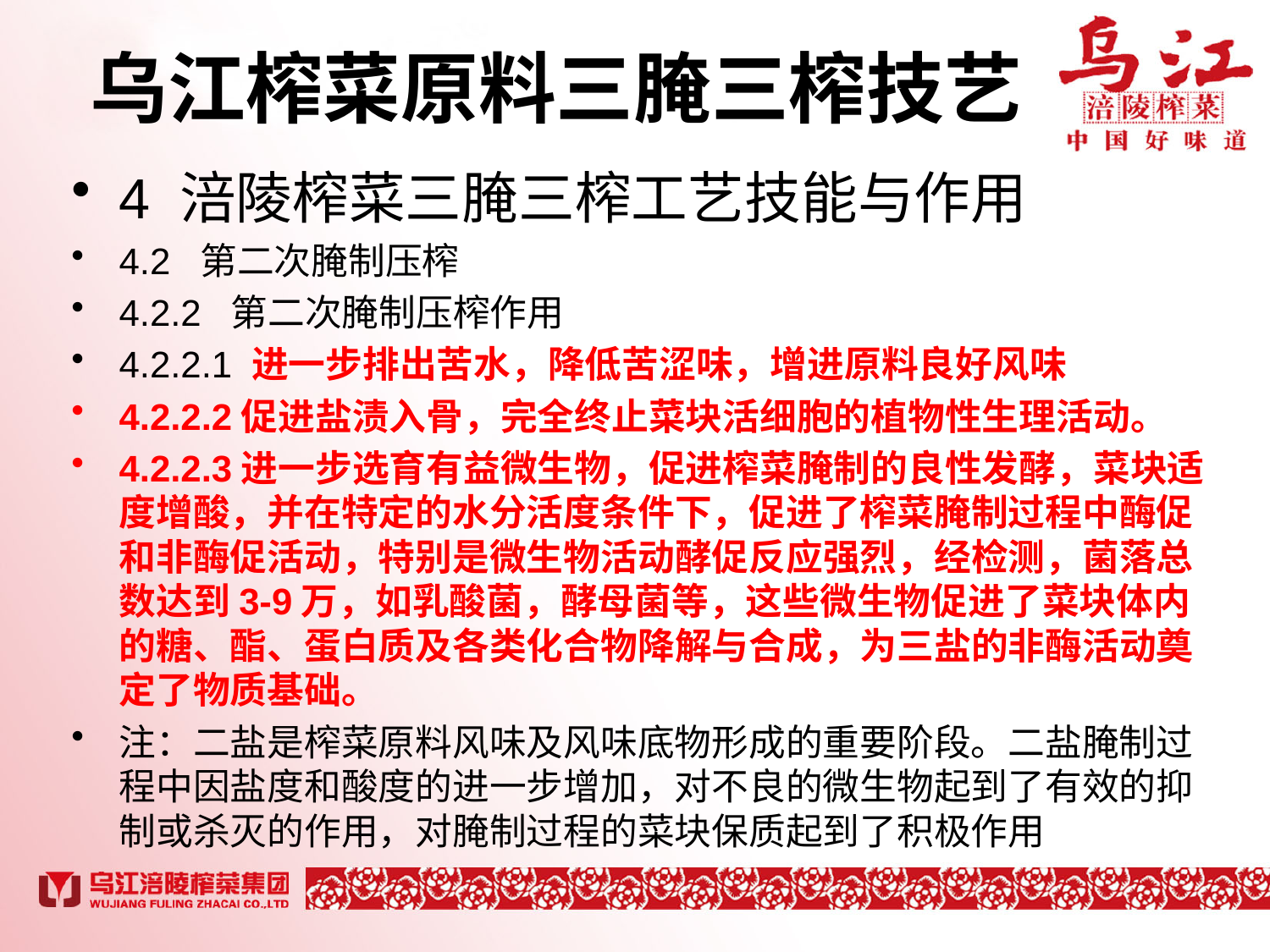

# 乌江榨菜原料三腌三榨技艺
4 涪陵榨菜三腌三榨工艺技能与作用
4.2  第二次腌制压榨
4.2.2  第二次腌制压榨作用
4.2.2.1 进一步排出苦水，降低苦涩味，增进原料良好风味
4.2.2.2促进盐渍入骨，完全终止菜块活细胞的植物性生理活动。
4.2.2.3进一步选育有益微生物，促进榨菜腌制的良性发酵，菜块适度增酸，并在特定的水分活度条件下，促进了榨菜腌制过程中酶促和非酶促活动，特别是微生物活动酵促反应强烈，经检测，菌落总数达到3-9万，如乳酸菌，酵母菌等，这些微生物促进了菜块体内的糖、酯、蛋白质及各类化合物降解与合成，为三盐的非酶活动奠定了物质基础。
注：二盐是榨菜原料风味及风味底物形成的重要阶段。二盐腌制过程中因盐度和酸度的进一步增加，对不良的微生物起到了有效的抑制或杀灭的作用，对腌制过程的菜块保质起到了积极作用